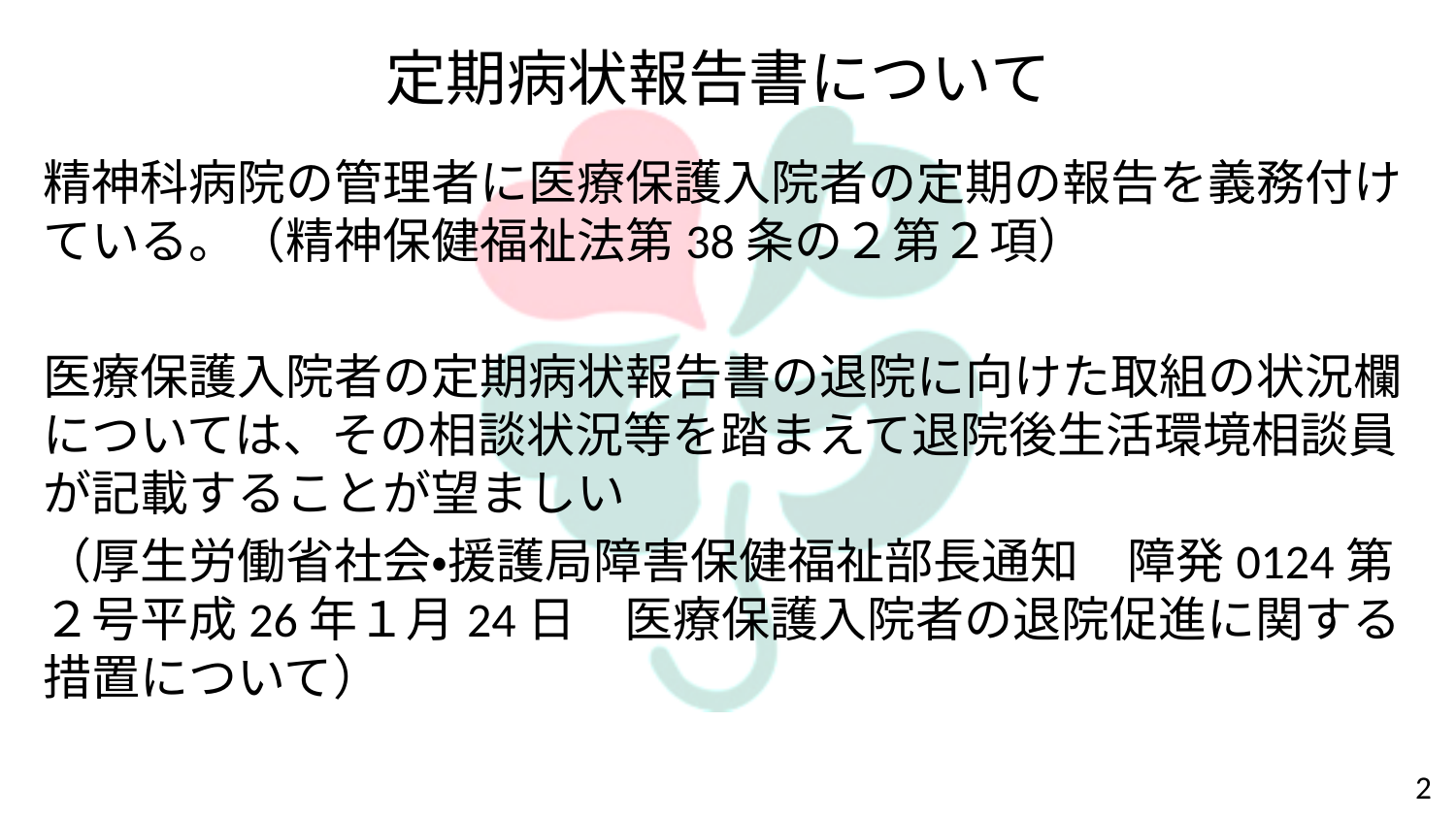

# 定期病状報告書について
精神科病院の管理者に医療保護入院者の定期の報告を義務付けている。（精神保健福祉法第38条の２第２項）

医療保護入院者の定期病状報告書の退院に向けた取組の状況欄については、その相談状況等を踏まえて退院後生活環境相談員が記載することが望ましい
（厚生労働省社会・援護局障害保健福祉部長通知　障発0124第２号平成26年１月24日　医療保護入院者の退院促進に関する措置について）

2